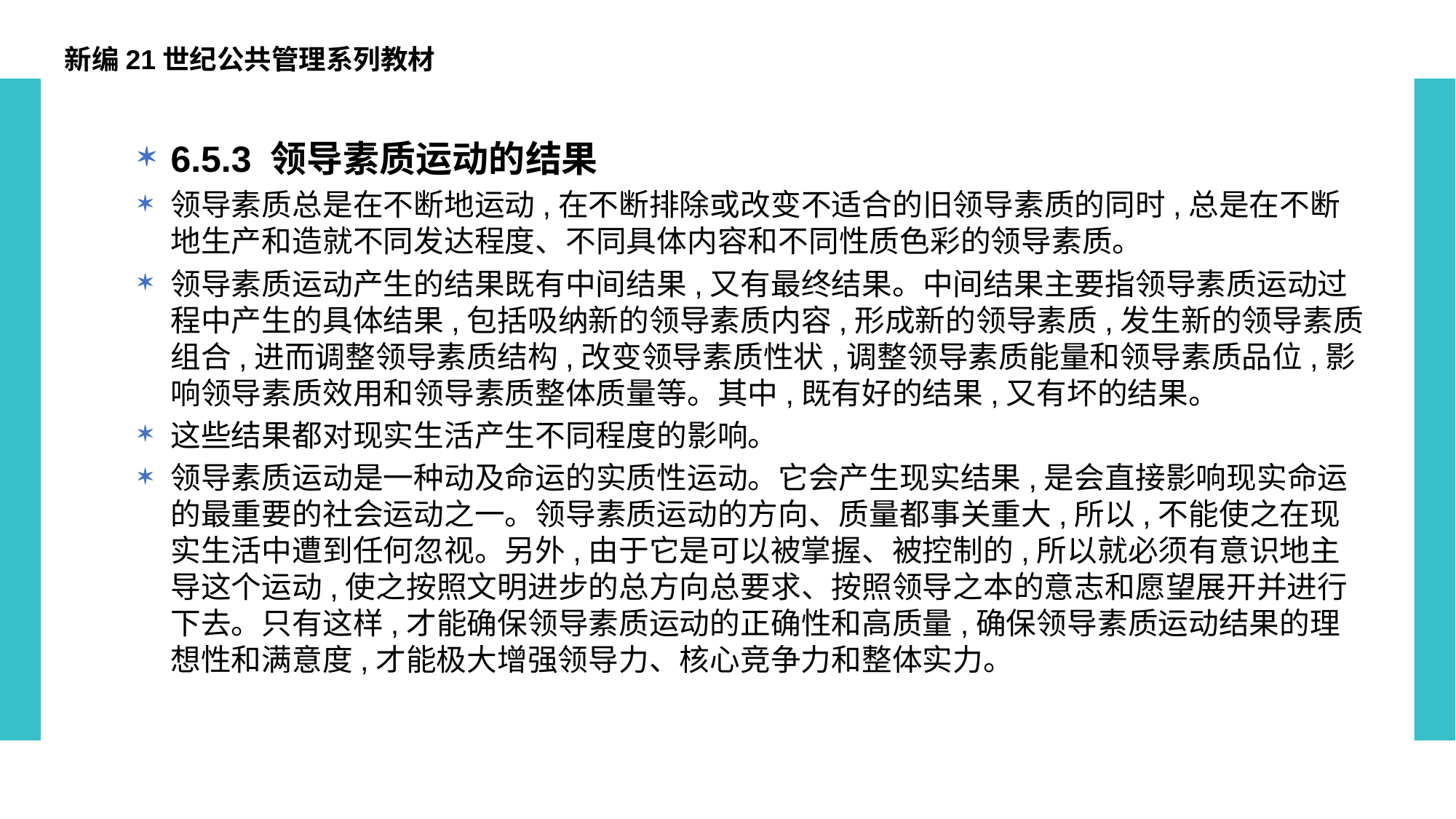

新编21世纪公共管理系列教材
6.5.3 领导素质运动的结果
领导素质总是在不断地运动,在不断排除或改变不适合的旧领导素质的同时,总是在不断地生产和造就不同发达程度、不同具体内容和不同性质色彩的领导素质。
领导素质运动产生的结果既有中间结果,又有最终结果。中间结果主要指领导素质运动过程中产生的具体结果,包括吸纳新的领导素质内容,形成新的领导素质,发生新的领导素质组合,进而调整领导素质结构,改变领导素质性状,调整领导素质能量和领导素质品位,影响领导素质效用和领导素质整体质量等。其中,既有好的结果,又有坏的结果。
这些结果都对现实生活产生不同程度的影响。
领导素质运动是一种动及命运的实质性运动。它会产生现实结果,是会直接影响现实命运的最重要的社会运动之一。领导素质运动的方向、质量都事关重大,所以,不能使之在现实生活中遭到任何忽视。另外,由于它是可以被掌握、被控制的,所以就必须有意识地主导这个运动,使之按照文明进步的总方向总要求、按照领导之本的意志和愿望展开并进行下去。只有这样,才能确保领导素质运动的正确性和高质量,确保领导素质运动结果的理想性和满意度,才能极大增强领导力、核心竞争力和整体实力。